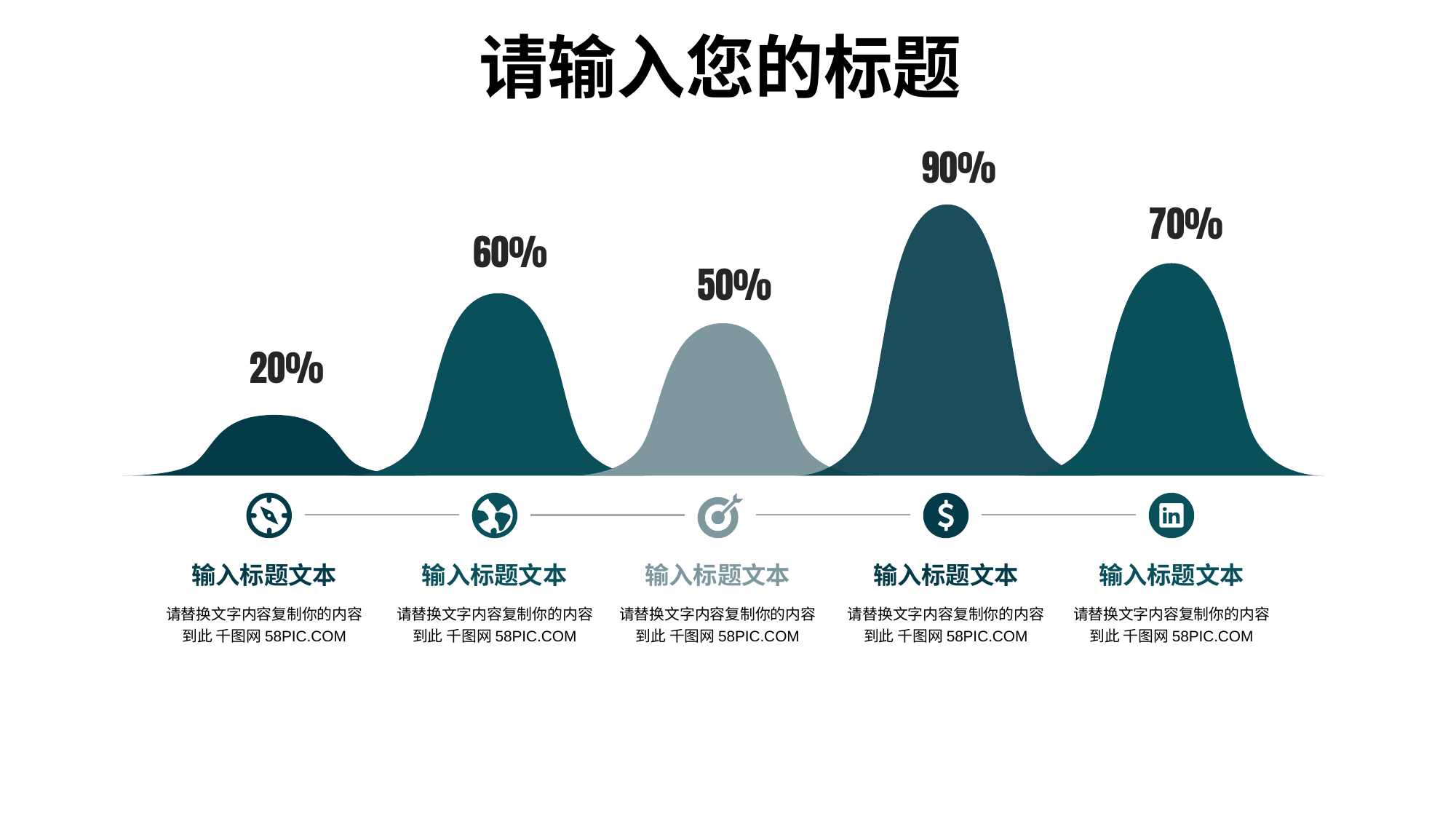

90%
70%

60%

50%

20%

输入标题文本
请替换文字内容复制你的内容到此 千图网58PIC.COM
输入标题文本
请替换文字内容复制你的内容到此 千图网58PIC.COM
输入标题文本
请替换文字内容复制你的内容到此 千图网58PIC.COM
输入标题文本
请替换文字内容复制你的内容到此 千图网58PIC.COM
输入标题文本
请替换文字内容复制你的内容到此 千图网58PIC.COM